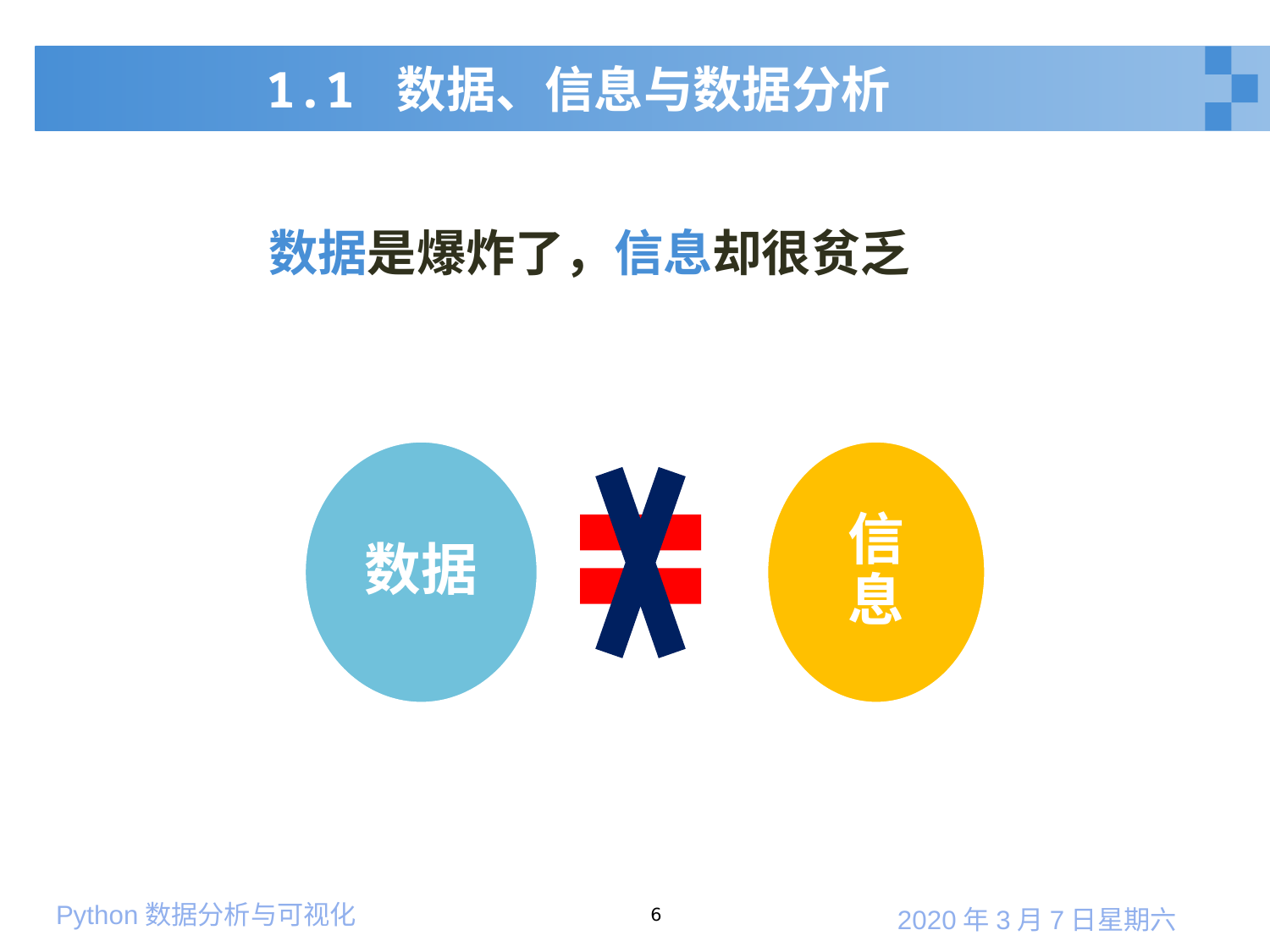

# 1.1 数据、信息与数据分析

                数据是爆炸了，信息却很贫乏

数据
信息

6
2020年3月7日星期六